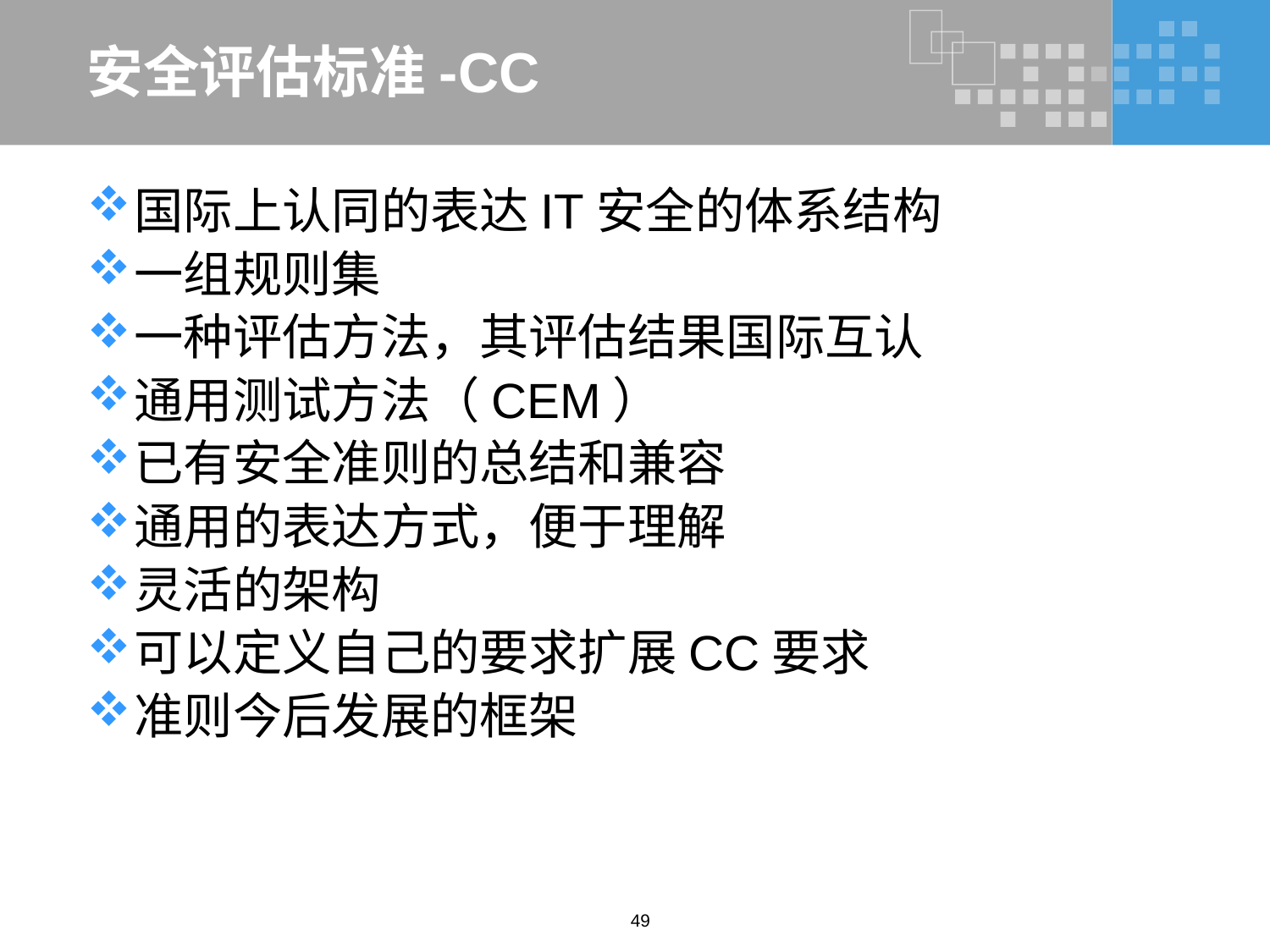

# 安全评估标准-CC
国际上认同的表达IT安全的体系结构
一组规则集
一种评估方法，其评估结果国际互认
通用测试方法（CEM）
已有安全准则的总结和兼容
通用的表达方式，便于理解
灵活的架构
可以定义自己的要求扩展CC要求
准则今后发展的框架
49